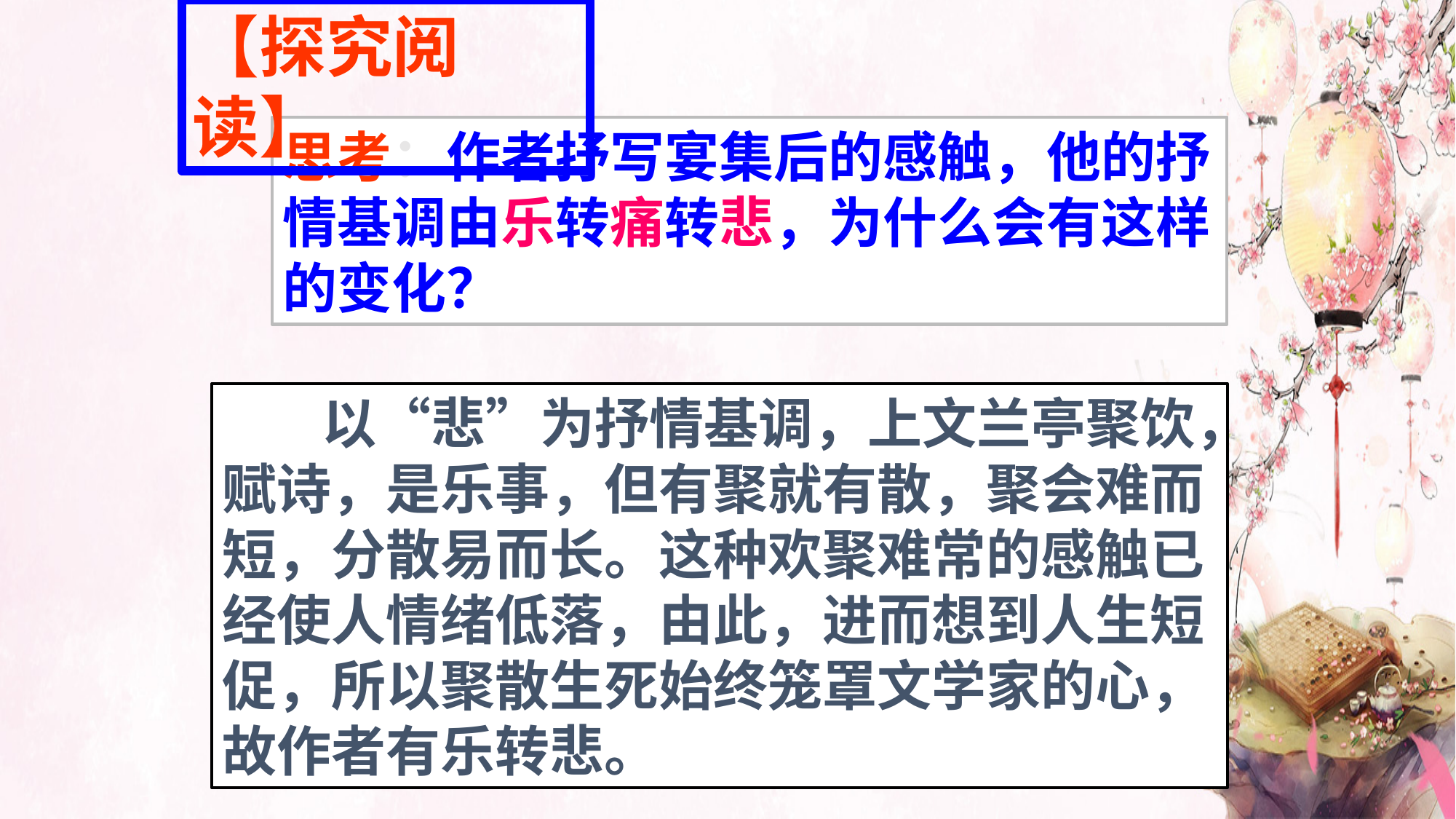

【探究阅读】
思考：作者抒写宴集后的感触，他的抒情基调由乐转痛转悲，为什么会有这样的变化？
       以“悲”为抒情基调，上文兰亭聚饮，赋诗，是乐事，但有聚就有散，聚会难而短，分散易而长。这种欢聚难常的感触已经使人情绪低落，由此，进而想到人生短促，所以聚散生死始终笼罩文学家的心，故作者有乐转悲。